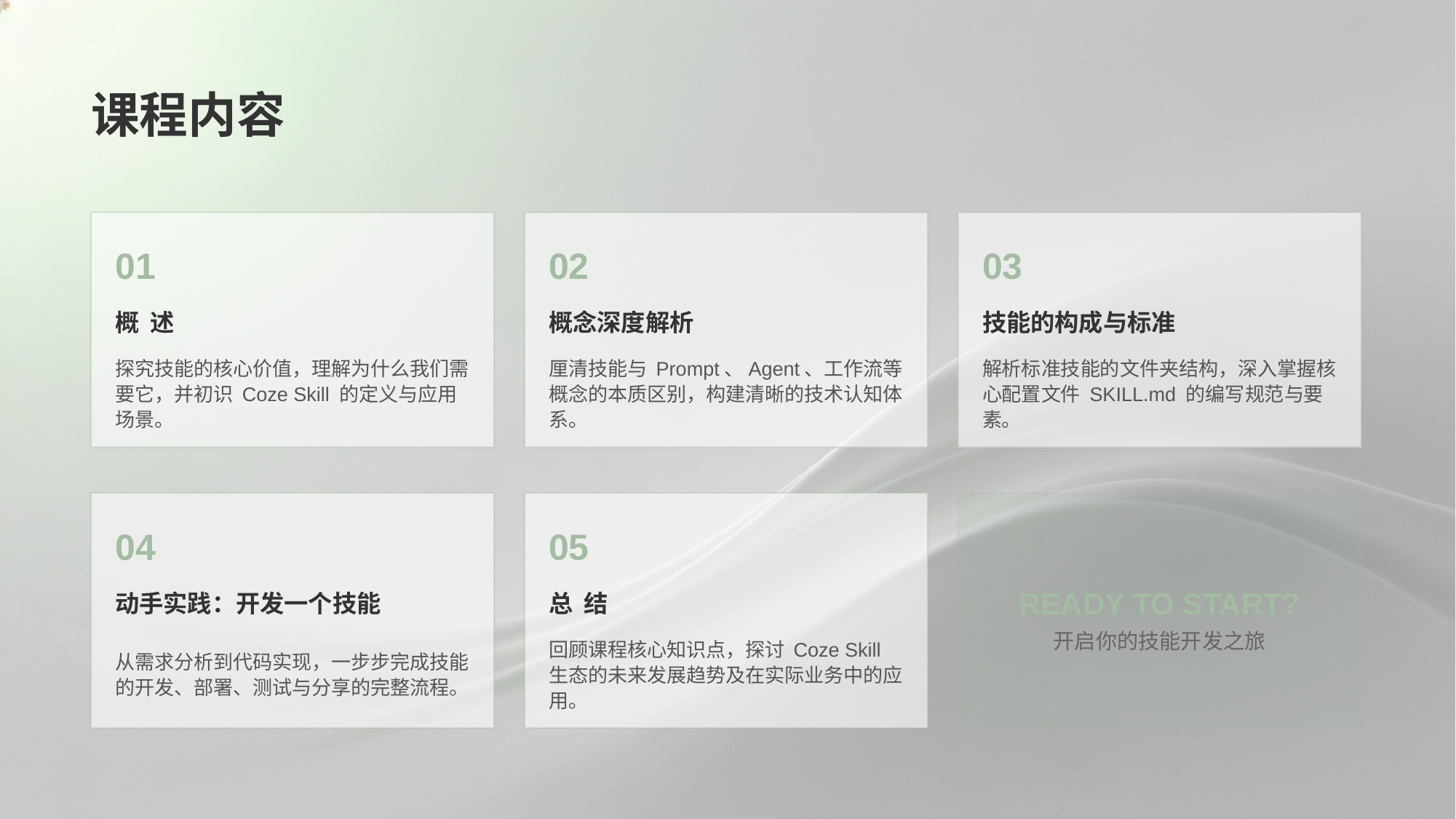

课程内容

01
02
03
概  述
概念深度解析
技能的构成与标准
探究技能的核心价值，理解为什么我们需要它，并初识 Coze Skill 的定义与应用场景。
厘清技能与 Prompt、Agent、工作流等概念的本质区别，构建清晰的技术认知体系。
解析标准技能的文件夹结构，深入掌握核心配置文件 SKILL.md 的编写规范与要素。

04
05
READY TO START?
开启你的技能开发之旅
动手实践：开发一个技能
总  结
从需求分析到代码实现，一步步完成技能的开发、部署、测试与分享的完整流程。
回顾课程核心知识点，探讨 Coze Skill 生态的未来发展趋势及在实际业务中的应用。